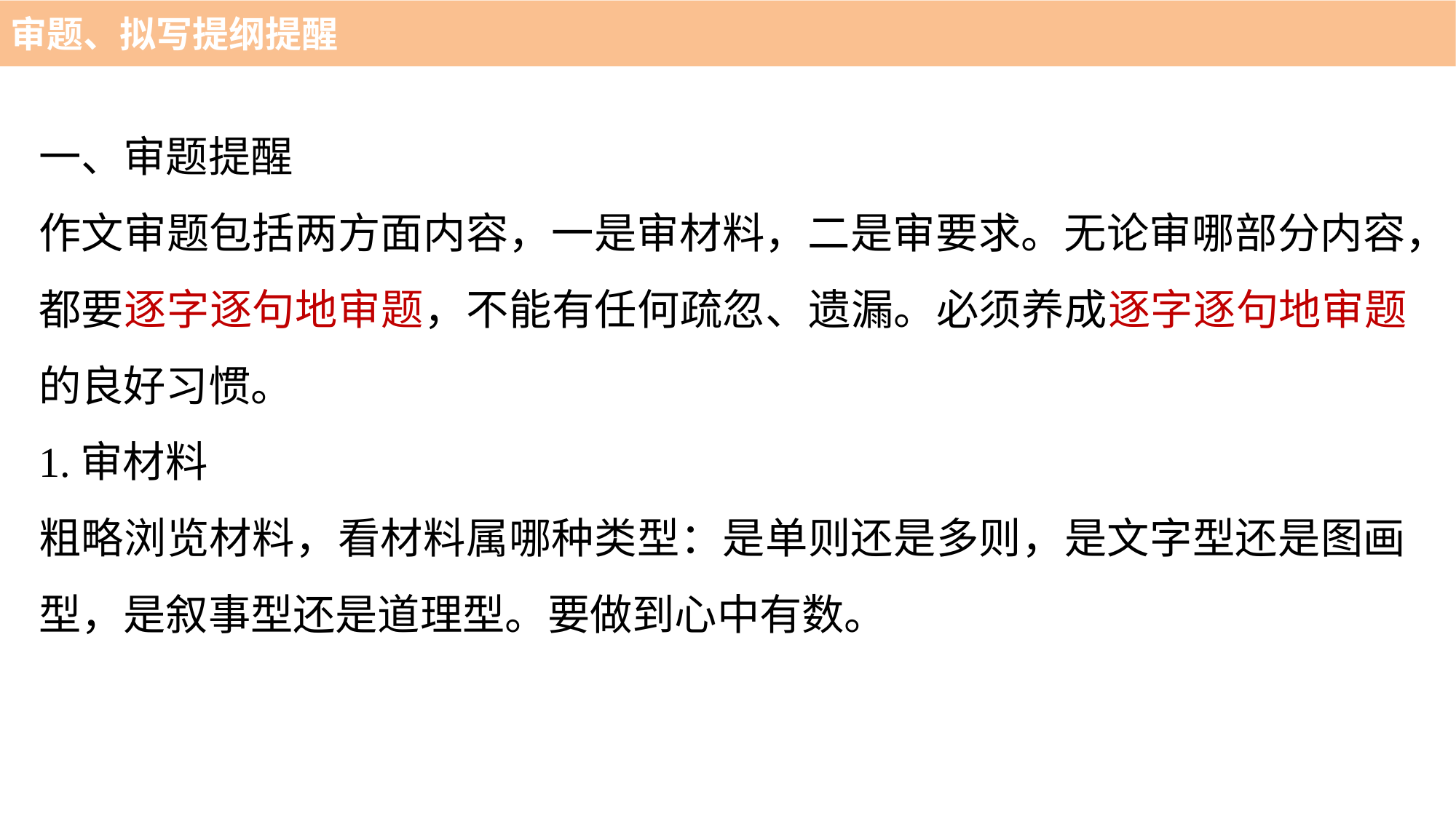

审题、拟写提纲提醒
一、审题提醒
作文审题包括两方面内容，一是审材料，二是审要求。无论审哪部分内容，都要逐字逐句地审题，不能有任何疏忽、遗漏。必须养成逐字逐句地审题的良好习惯。
1.审材料
粗略浏览材料，看材料属哪种类型：是单则还是多则，是文字型还是图画型，是叙事型还是道理型。要做到心中有数。